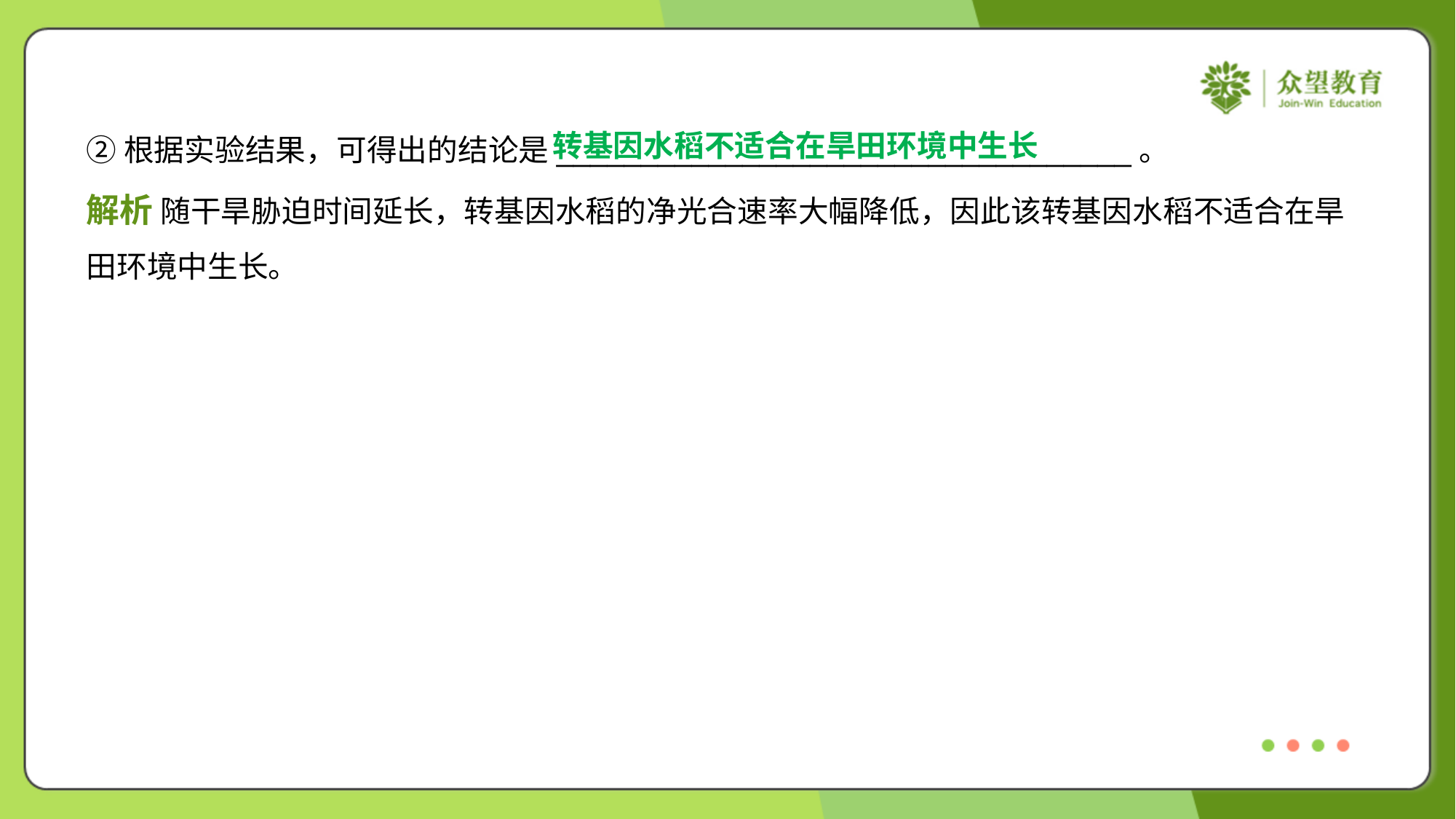

转基因水稻不适合在旱田环境中生长
②根据实验结果，可得出的结论是__________________________________。
解析 随干旱胁迫时间延长，转基因水稻的净光合速率大幅降低，因此该转基因水稻不适合在旱
田环境中生长。